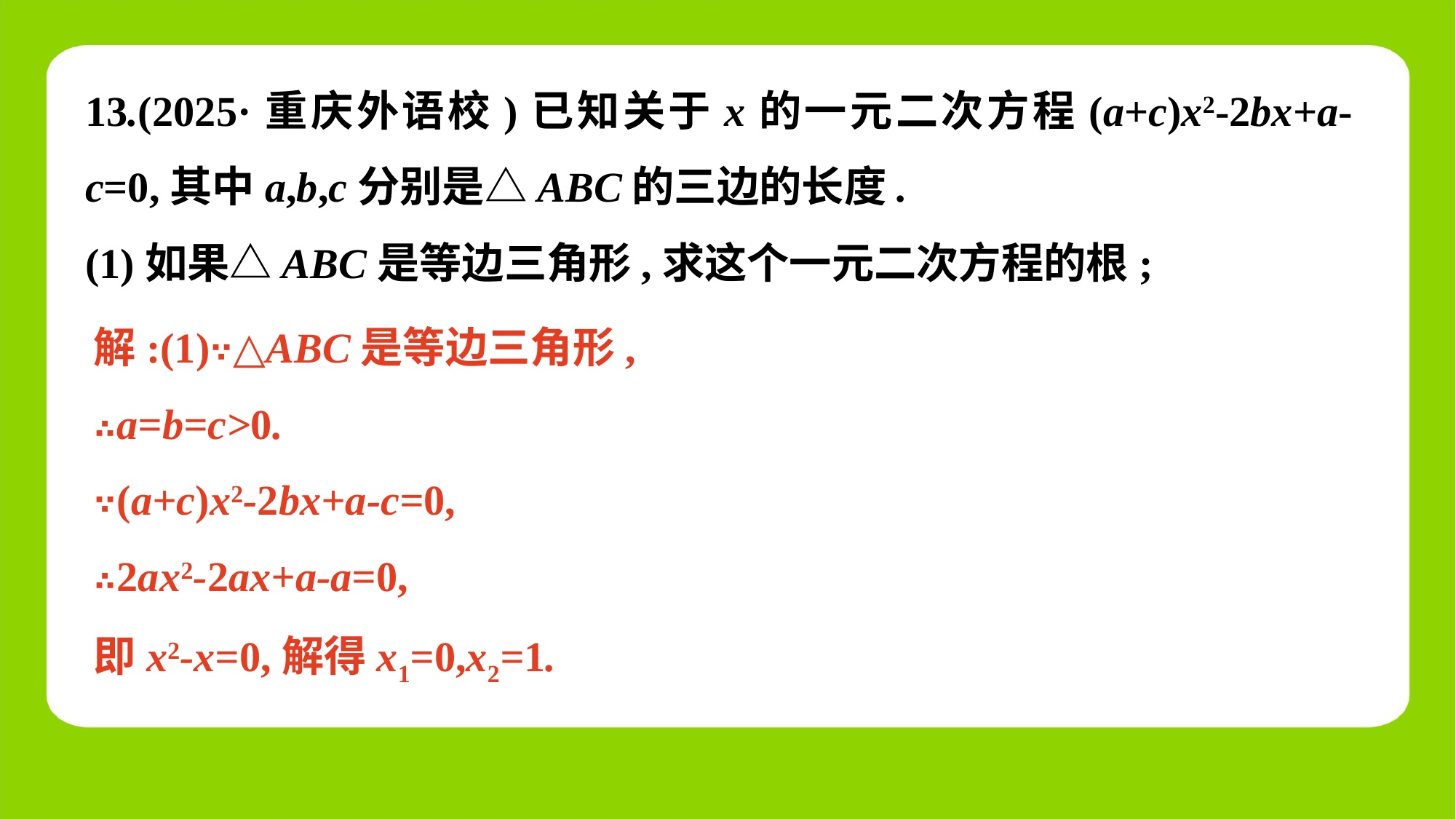

13.(2025·重庆外语校)已知关于x的一元二次方程(a+c)x2-2bx+a-c=0,其中a,b,c分别是△ABC的三边的长度.
(1)如果△ABC是等边三角形,求这个一元二次方程的根;
解:(1)∵△ABC是等边三角形,
∴a=b=c>0.
∵(a+c)x2-2bx+a-c=0,
∴2ax2-2ax+a-a=0,
即x2-x=0,解得x1=0,x2=1.